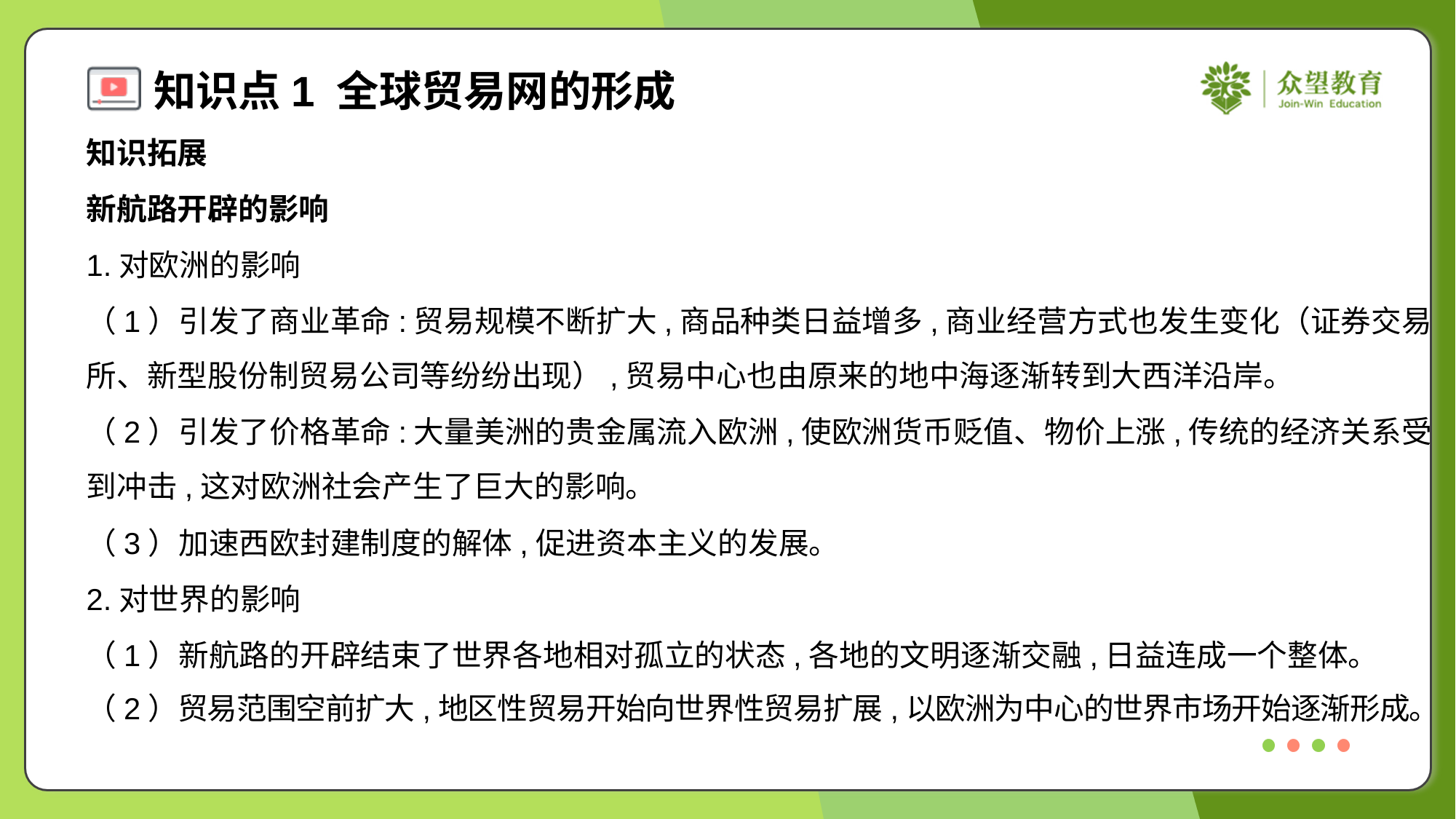

知识拓展
新航路开辟的影响
1.对欧洲的影响
（1）引发了商业革命:贸易规模不断扩大,商品种类日益增多,商业经营方式也发生变化（证券交易
所、新型股份制贸易公司等纷纷出现）,贸易中心也由原来的地中海逐渐转到大西洋沿岸。
（2）引发了价格革命:大量美洲的贵金属流入欧洲,使欧洲货币贬值、物价上涨,传统的经济关系受
到冲击,这对欧洲社会产生了巨大的影响。
（3）加速西欧封建制度的解体,促进资本主义的发展。
2.对世界的影响
（1）新航路的开辟结束了世界各地相对孤立的状态,各地的文明逐渐交融,日益连成一个整体。
（2）贸易范围空前扩大,地区性贸易开始向世界性贸易扩展,以欧洲为中心的世界市场开始逐渐形成。